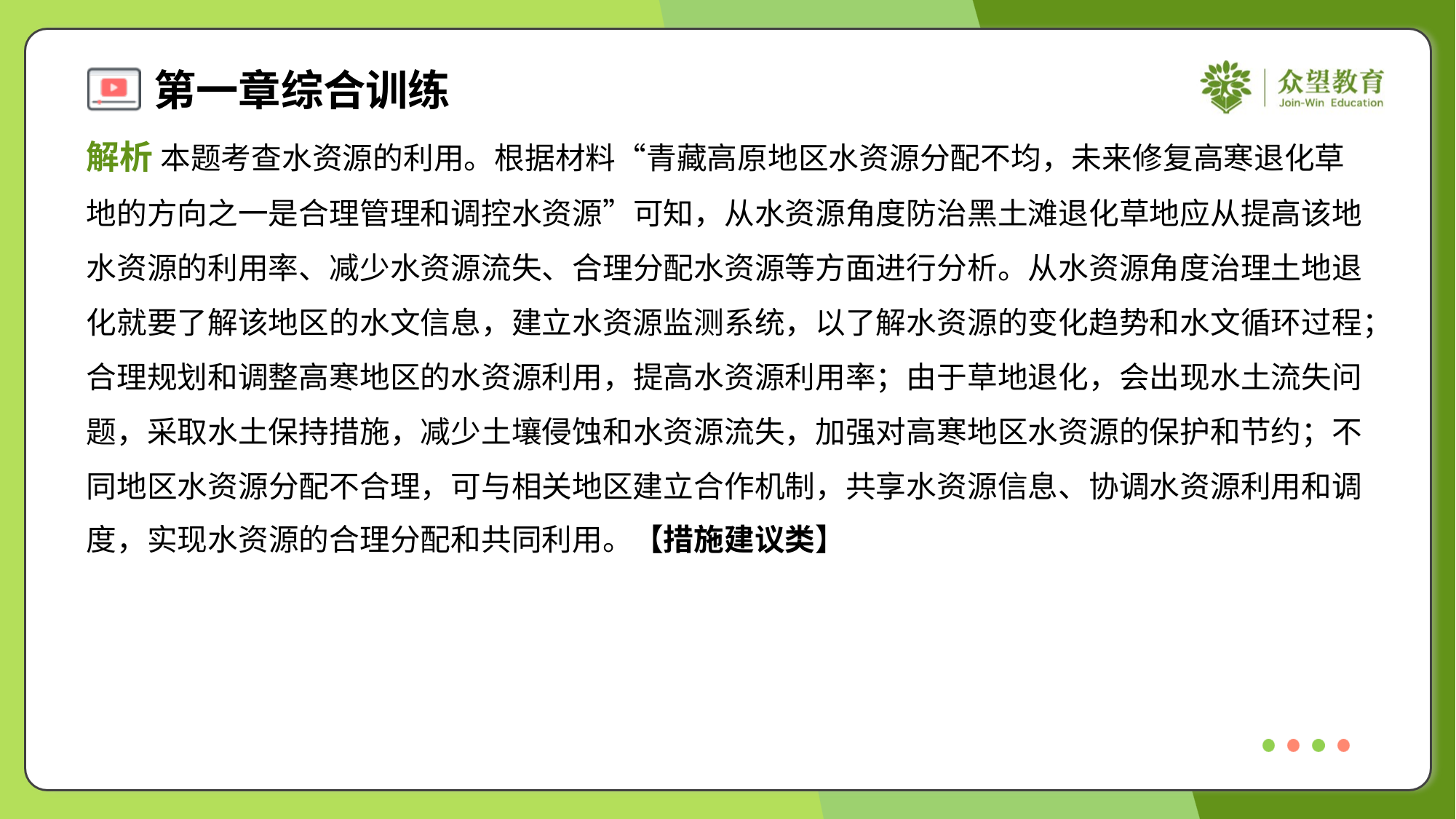

解析 本题考查水资源的利用。根据材料“青藏高原地区水资源分配不均，未来修复高寒退化草
地的方向之一是合理管理和调控水资源”可知，从水资源角度防治黑土滩退化草地应从提高该地
水资源的利用率、减少水资源流失、合理分配水资源等方面进行分析。从水资源角度治理土地退
化就要了解该地区的水文信息，建立水资源监测系统，以了解水资源的变化趋势和水文循环过程；
合理规划和调整高寒地区的水资源利用，提高水资源利用率；由于草地退化，会出现水土流失问
题，采取水土保持措施，减少土壤侵蚀和水资源流失，加强对高寒地区水资源的保护和节约；不
同地区水资源分配不合理，可与相关地区建立合作机制，共享水资源信息、协调水资源利用和调
度，实现水资源的合理分配和共同利用。【措施建议类】